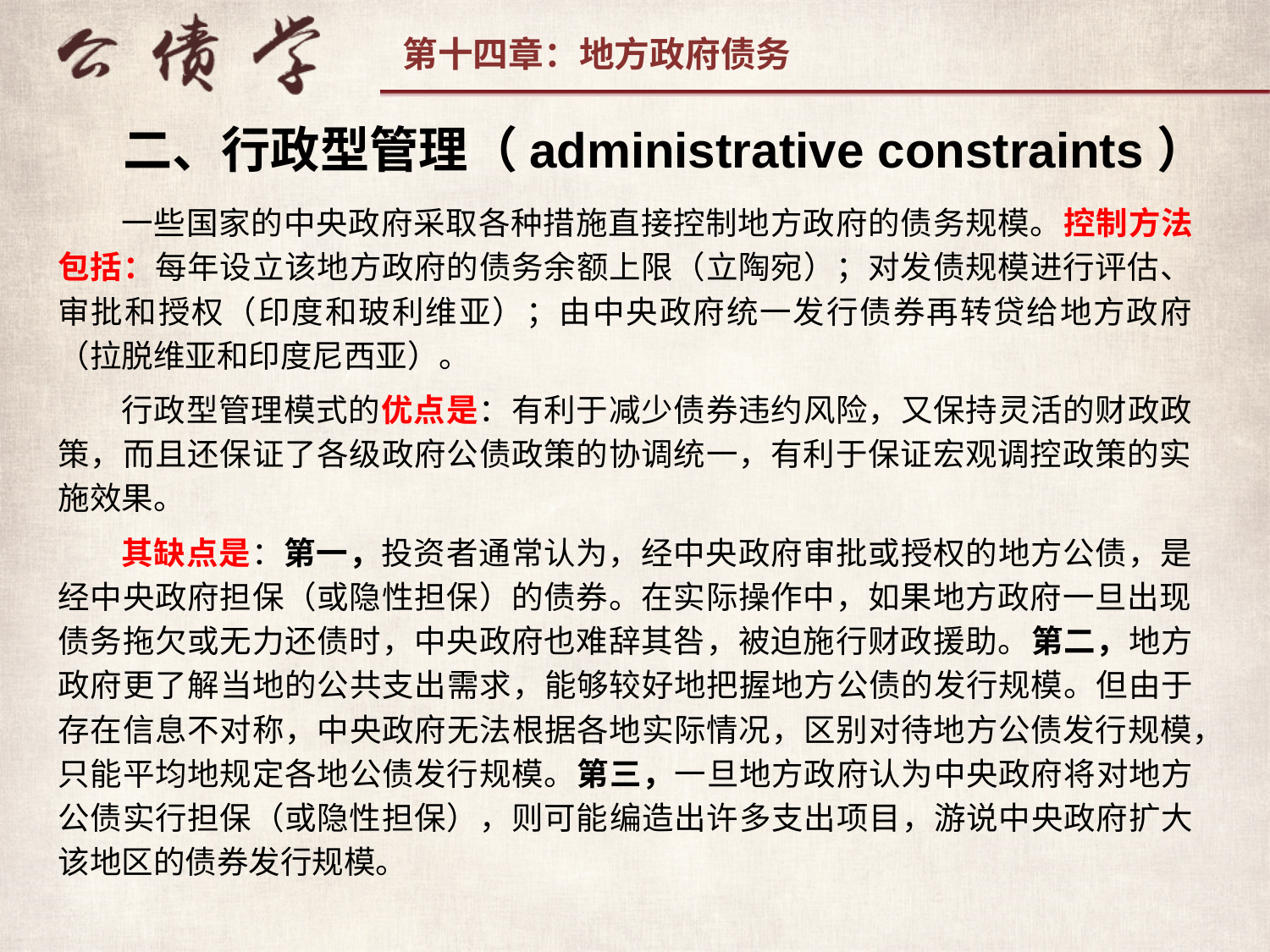

二、行政型管理（administrative constraints）
一些国家的中央政府采取各种措施直接控制地方政府的债务规模。控制方法包括：每年设立该地方政府的债务余额上限（立陶宛）；对发债规模进行评估、审批和授权（印度和玻利维亚）；由中央政府统一发行债券再转贷给地方政府（拉脱维亚和印度尼西亚）。
行政型管理模式的优点是：有利于减少债券违约风险，又保持灵活的财政政策，而且还保证了各级政府公债政策的协调统一，有利于保证宏观调控政策的实施效果。
其缺点是：第一，投资者通常认为，经中央政府审批或授权的地方公债，是经中央政府担保（或隐性担保）的债券。在实际操作中，如果地方政府一旦出现债务拖欠或无力还债时，中央政府也难辞其咎，被迫施行财政援助。第二，地方政府更了解当地的公共支出需求，能够较好地把握地方公债的发行规模。但由于存在信息不对称，中央政府无法根据各地实际情况，区别对待地方公债发行规模，只能平均地规定各地公债发行规模。第三，一旦地方政府认为中央政府将对地方公债实行担保（或隐性担保），则可能编造出许多支出项目，游说中央政府扩大该地区的债券发行规模。
7